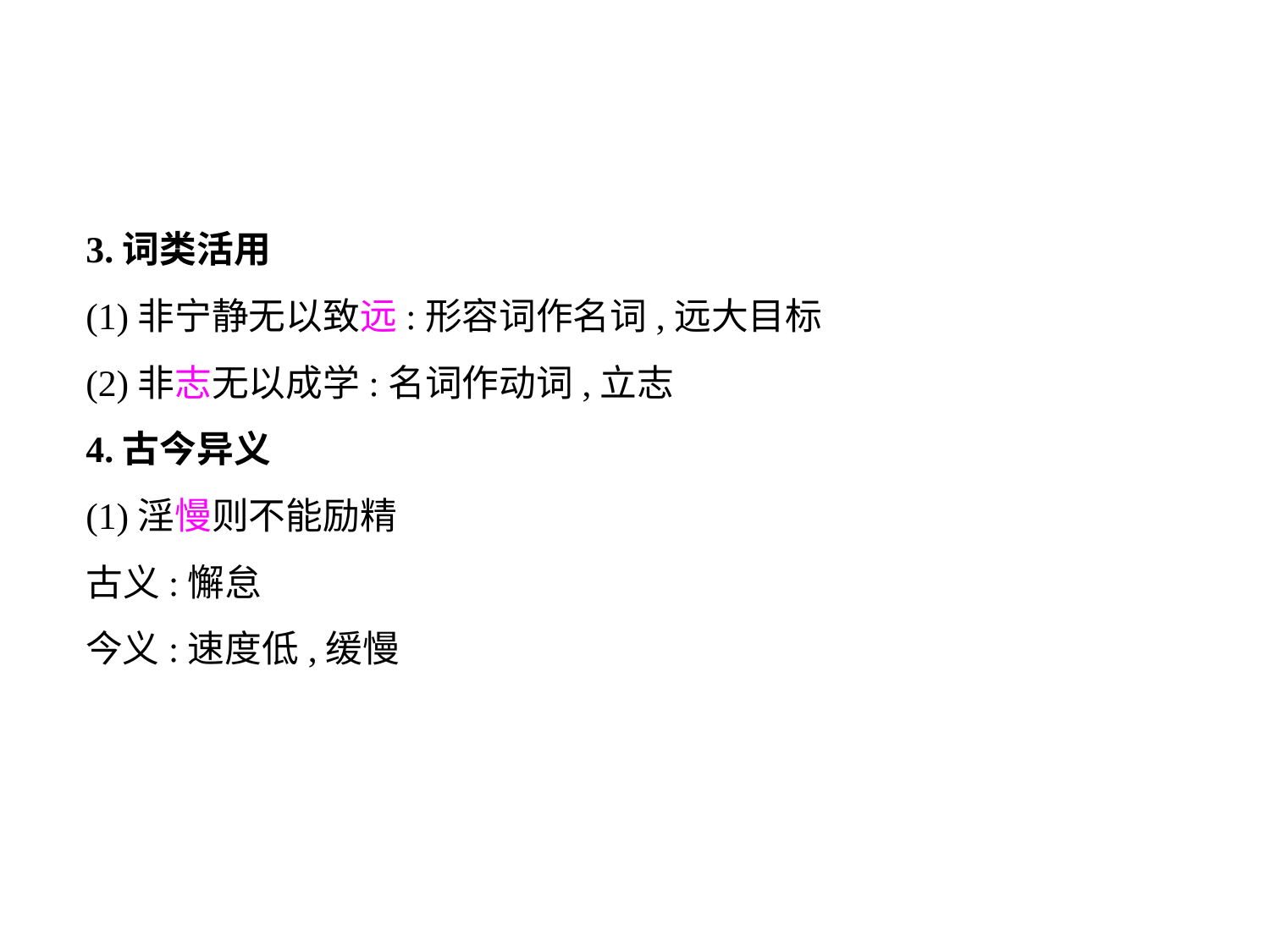

3.词类活用
(1)非宁静无以致远:形容词作名词,远大目标
(2)非志无以成学:名词作动词,立志
4.古今异义
(1)淫慢则不能励精
古义:懈怠
今义:速度低,缓慢